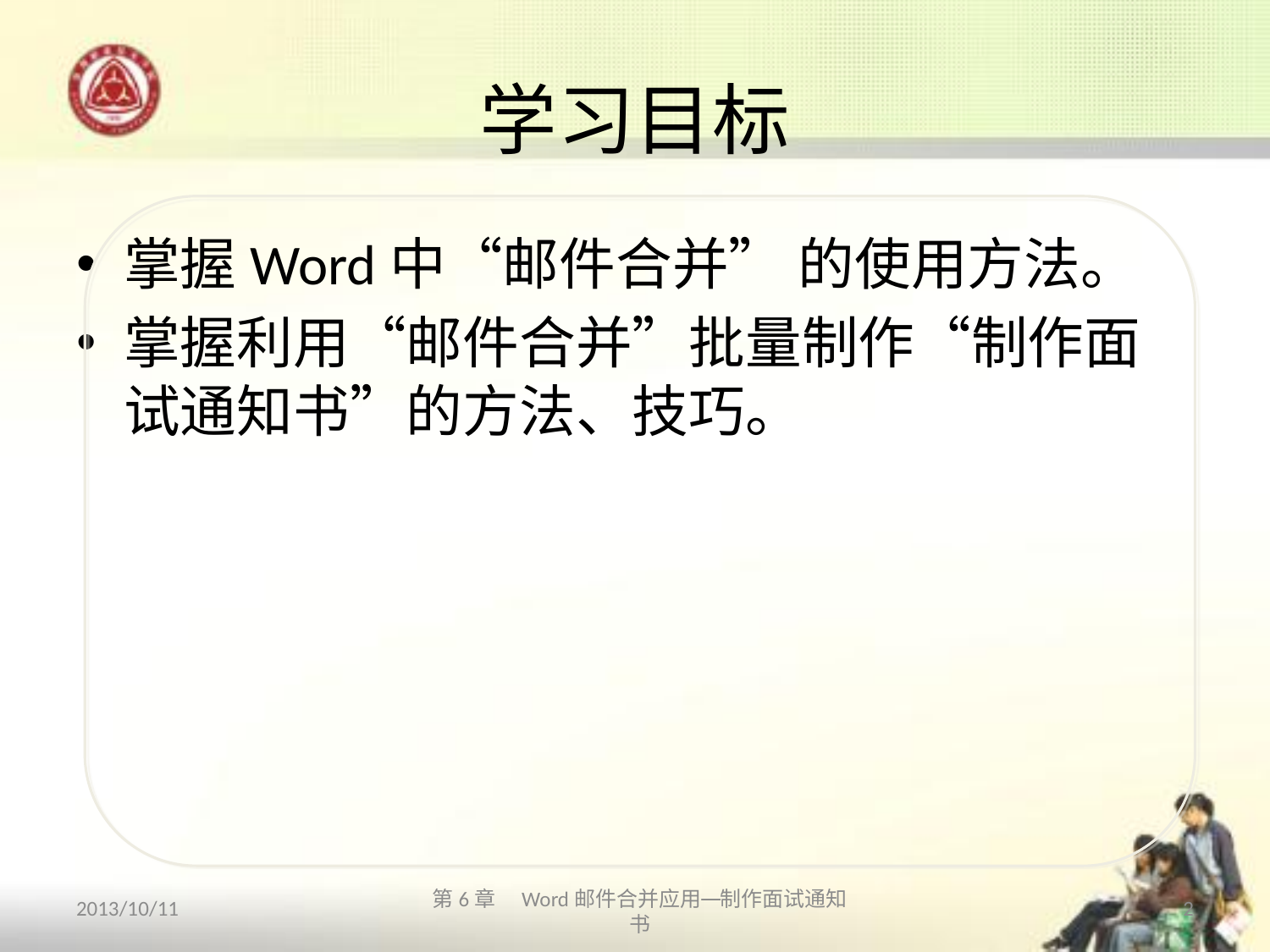

# 学习目标

掌握Word中“邮件合并” 的使用方法。
掌握利用“邮件合并”批量制作“制作面试通知书”的方法、技巧。
2013/10/11
2
第6章　Word邮件合并应用—制作面试通知书